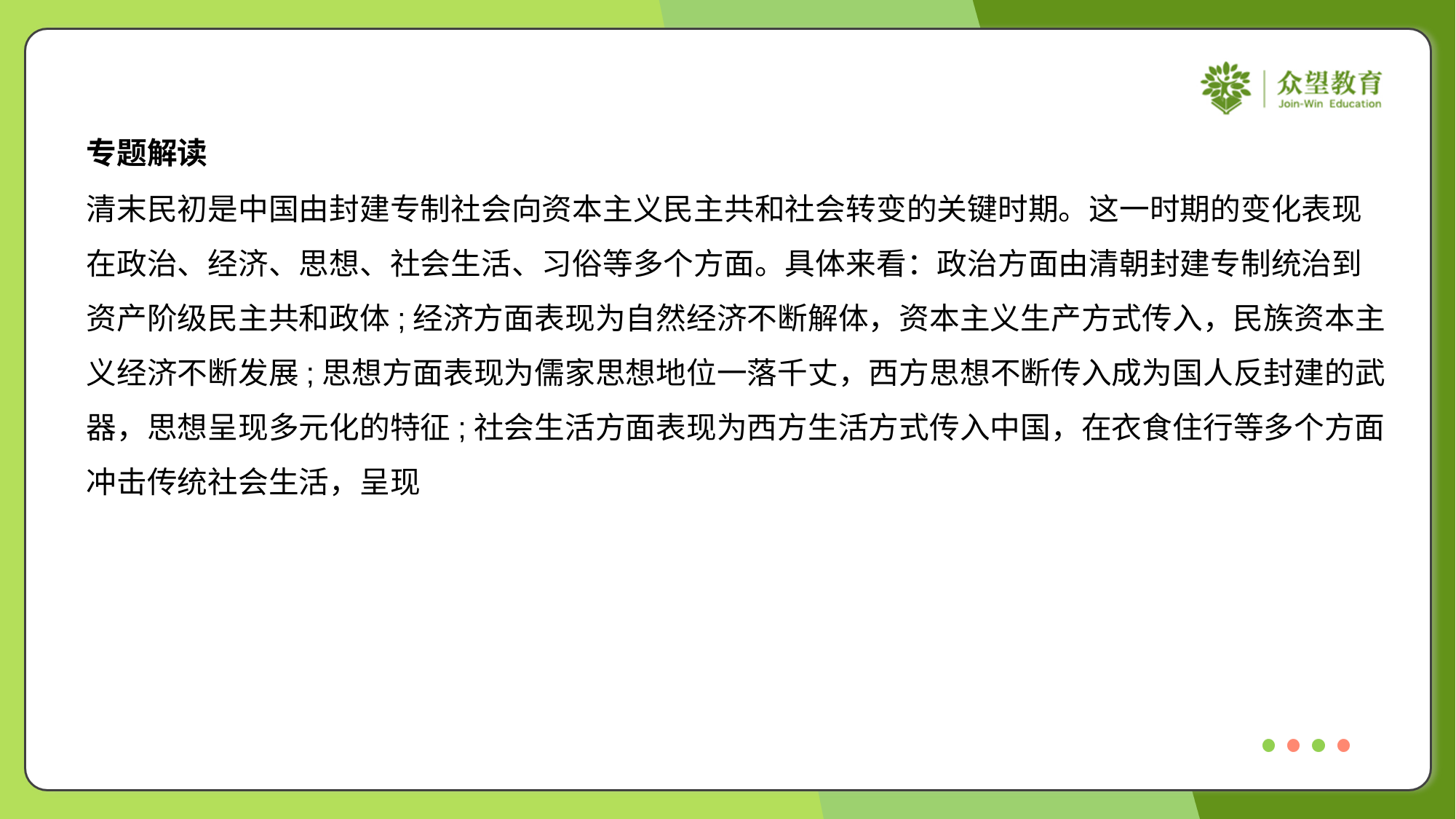

专题解读
清末民初是中国由封建专制社会向资本主义民主共和社会转变的关键时期。这一时期的变化表现
在政治、经济、思想、社会生活、习俗等多个方面。具体来看：政治方面由清朝封建专制统治到
资产阶级民主共和政体;经济方面表现为自然经济不断解体，资本主义生产方式传入，民族资本主
义经济不断发展;思想方面表现为儒家思想地位一落千丈，西方思想不断传入成为国人反封建的武
器，思想呈现多元化的特征;社会生活方面表现为西方生活方式传入中国，在衣食住行等多个方面
冲击传统社会生活，呈现